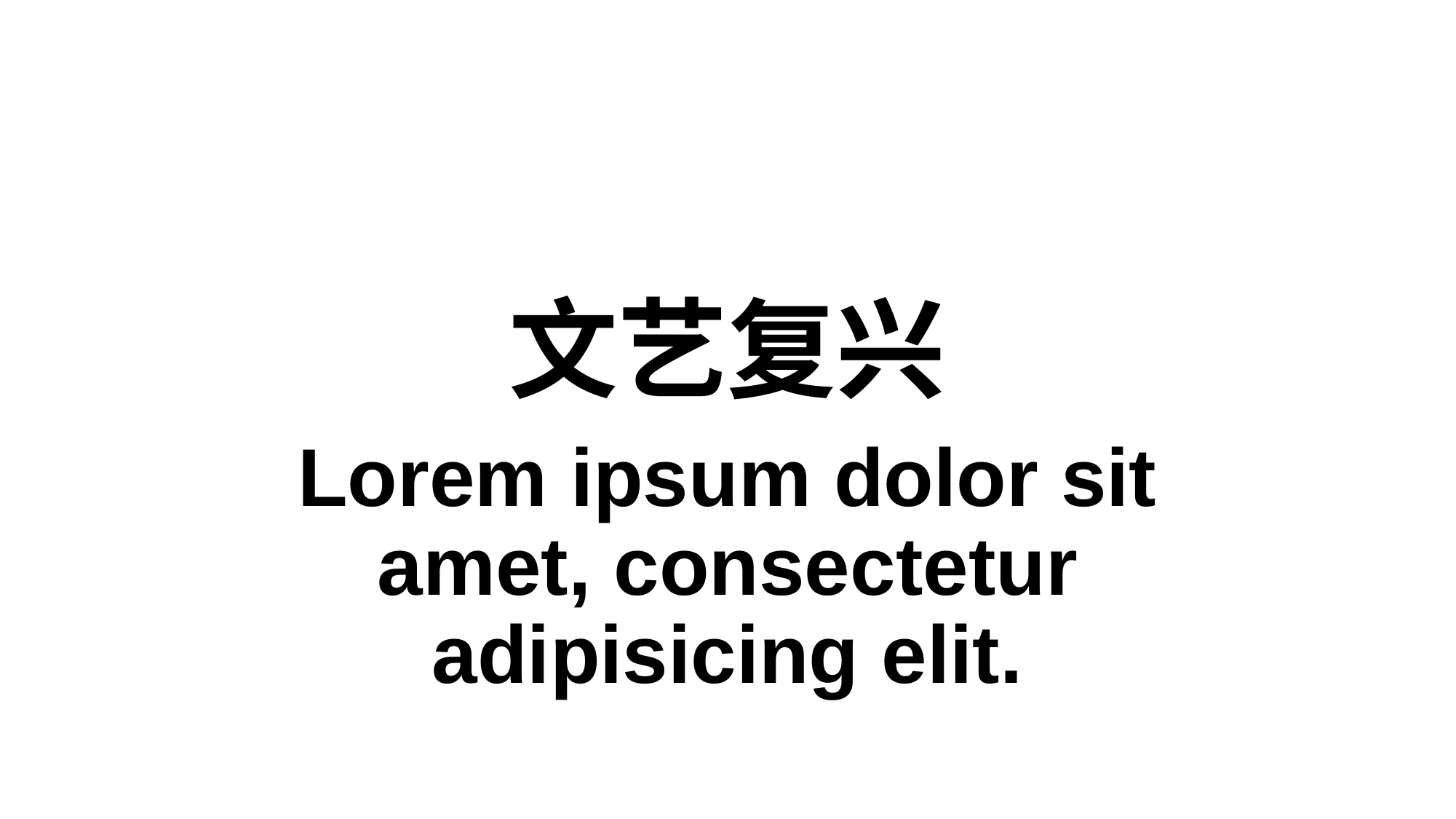

# 文艺复兴
Lorem ipsum dolor sit amet, consectetur adipisicing elit.